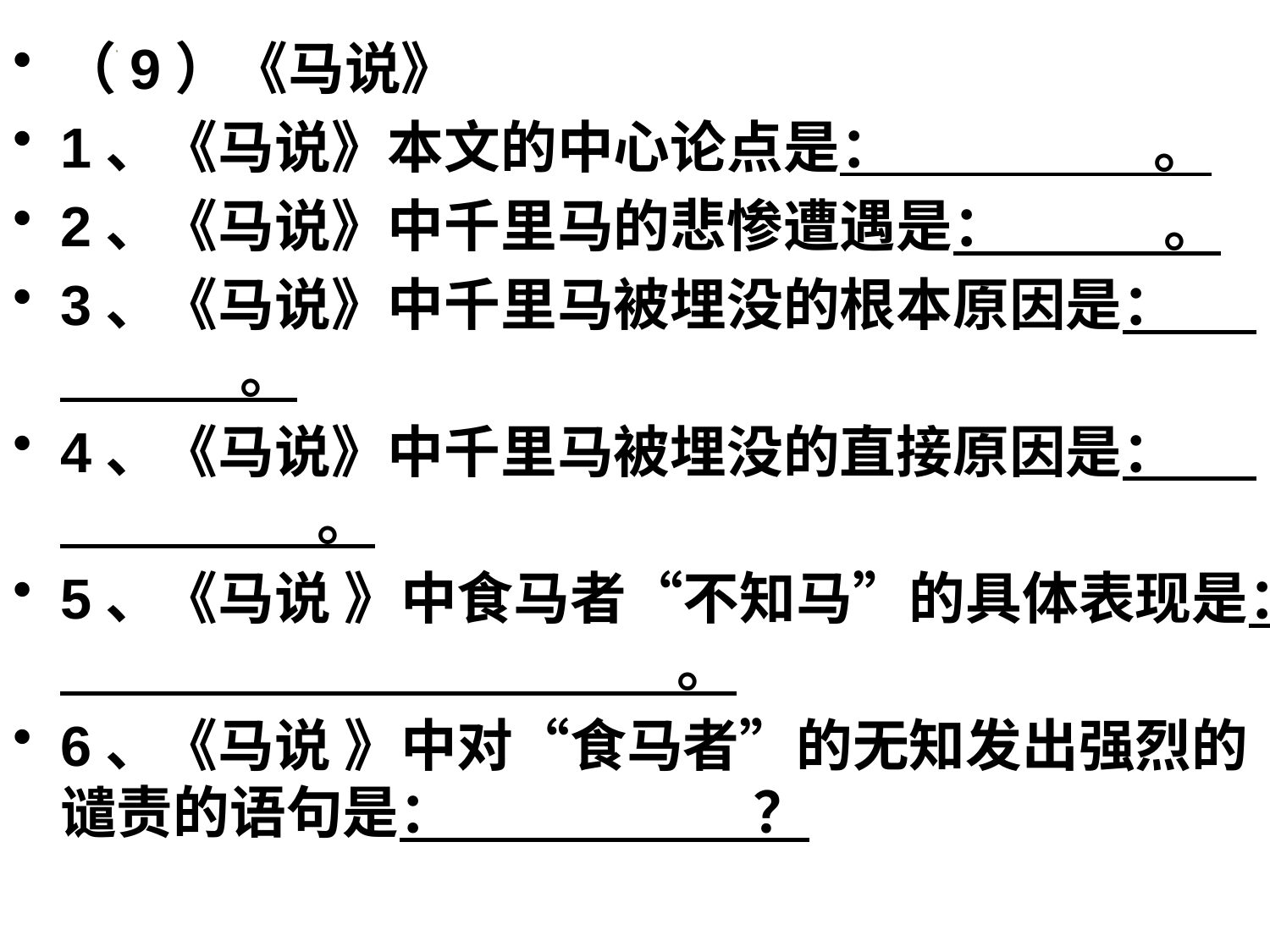

（9）《马说》
1、《马说》本文的中心论点是：                    。
2、《马说》中千里马的悲惨遭遇是：            。
3、《马说》中千里马被埋没的根本原因是：                     。
4、《马说》中千里马被埋没的直接原因是：                           。
5、《马说 》中食马者“不知马”的具体表现是：                                                。
6、《马说 》中对“食马者”的无知发出强烈的谴责的语句是：                       ？
#